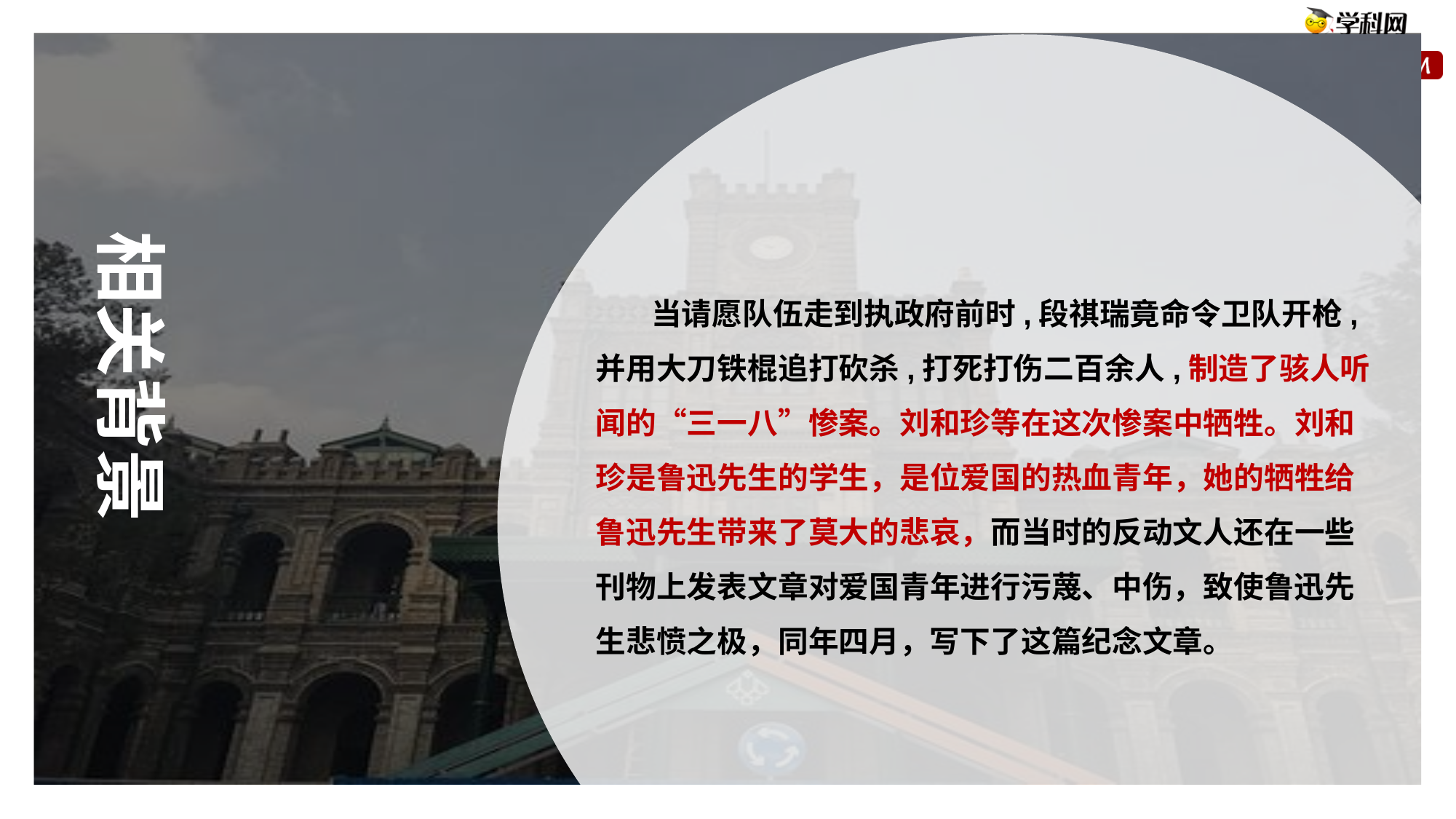

相关背景

       当请愿队伍走到执政府前时,段祺瑞竟命令卫队开枪,并用大刀铁棍追打砍杀,打死打伤二百余人,制造了骇人听闻的“三一八”惨案。刘和珍等在这次惨案中牺牲。刘和珍是鲁迅先生的学生，是位爱国的热血青年，她的牺牲给鲁迅先生带来了莫大的悲哀，而当时的反动文人还在一些刊物上发表文章对爱国青年进行污蔑、中伤，致使鲁迅先生悲愤之极，同年四月，写下了这篇纪念文章。